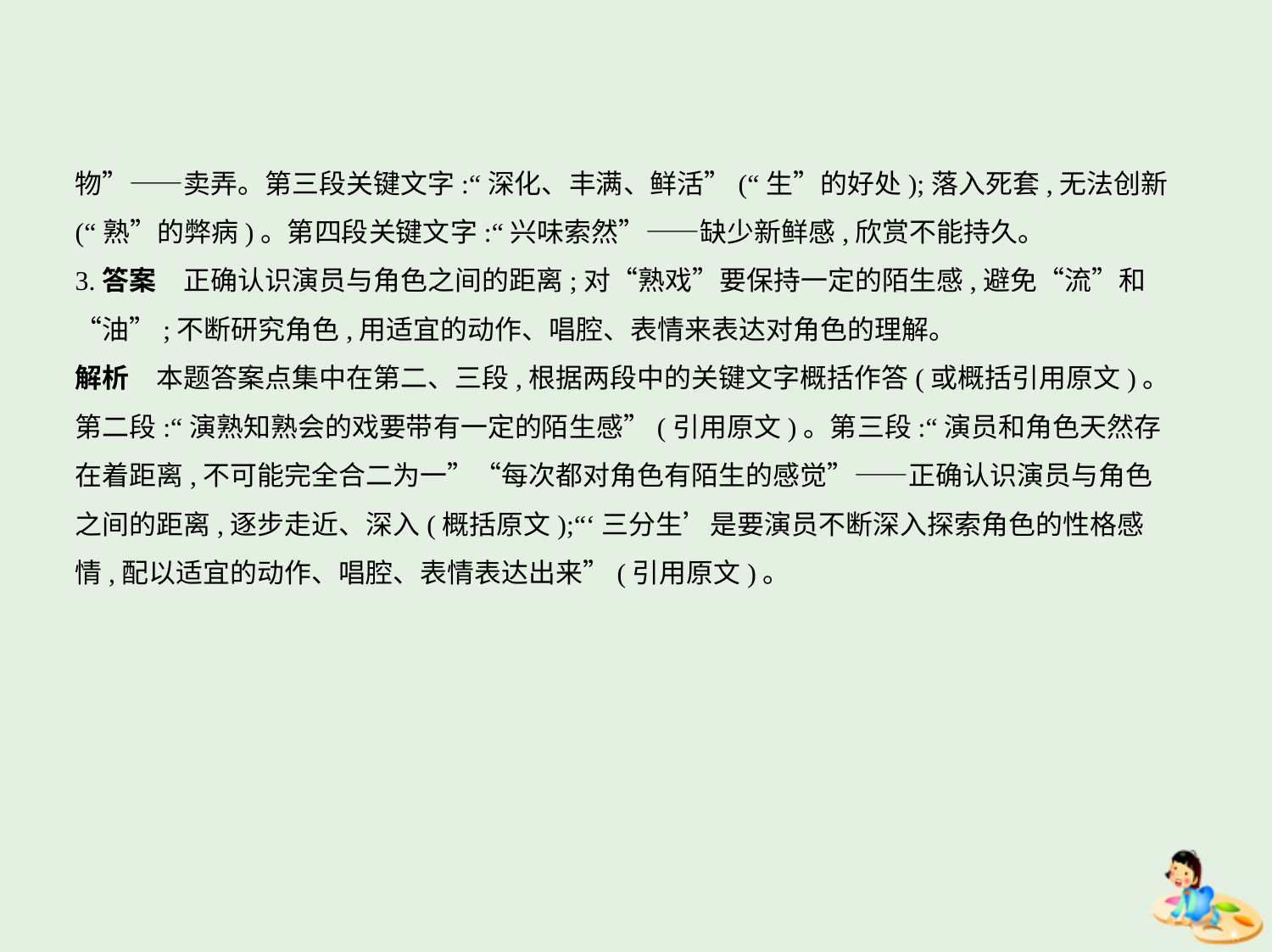

物”——卖弄。第三段关键文字:“深化、丰满、鲜活”(“生”的好处);落入死套,无法创新
(“熟”的弊病)。第四段关键文字:“兴味索然”——缺少新鲜感,欣赏不能持久。
3.答案　正确认识演员与角色之间的距离;对“熟戏”要保持一定的陌生感,避免“流”和
“油”;不断研究角色,用适宜的动作、唱腔、表情来表达对角色的理解。
解析　本题答案点集中在第二、三段,根据两段中的关键文字概括作答(或概括引用原文)。
第二段:“演熟知熟会的戏要带有一定的陌生感”(引用原文)。第三段:“演员和角色天然存
在着距离,不可能完全合二为一”“每次都对角色有陌生的感觉”——正确认识演员与角色
之间的距离,逐步走近、深入(概括原文);“‘三分生’是要演员不断深入探索角色的性格感
情,配以适宜的动作、唱腔、表情表达出来”(引用原文)。